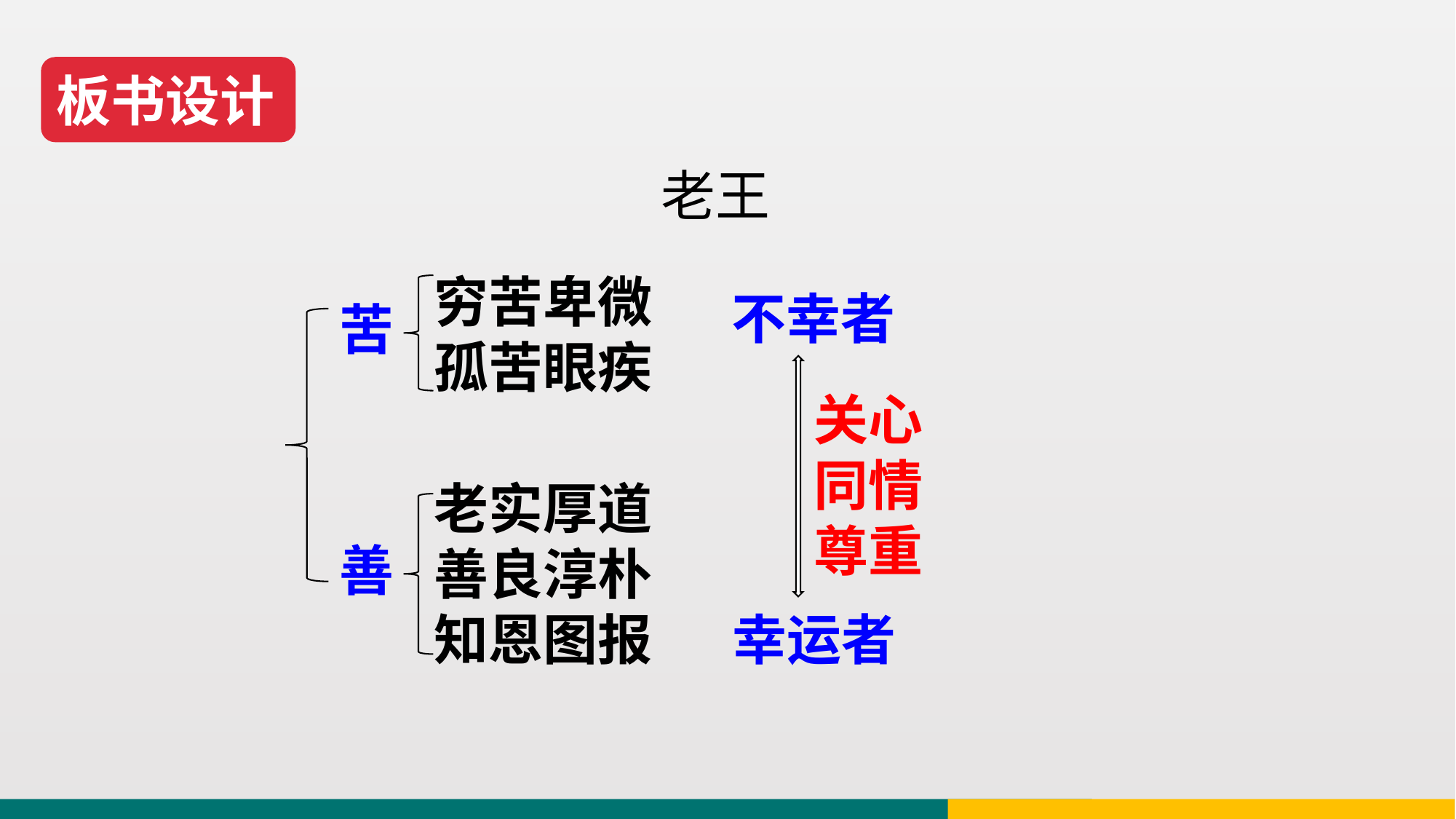

板书设计
老王
穷苦卑微
孤苦眼疾

不幸者
苦

关心
同情
尊重
老实厚道
善良淳朴
知恩图报

善
幸运者